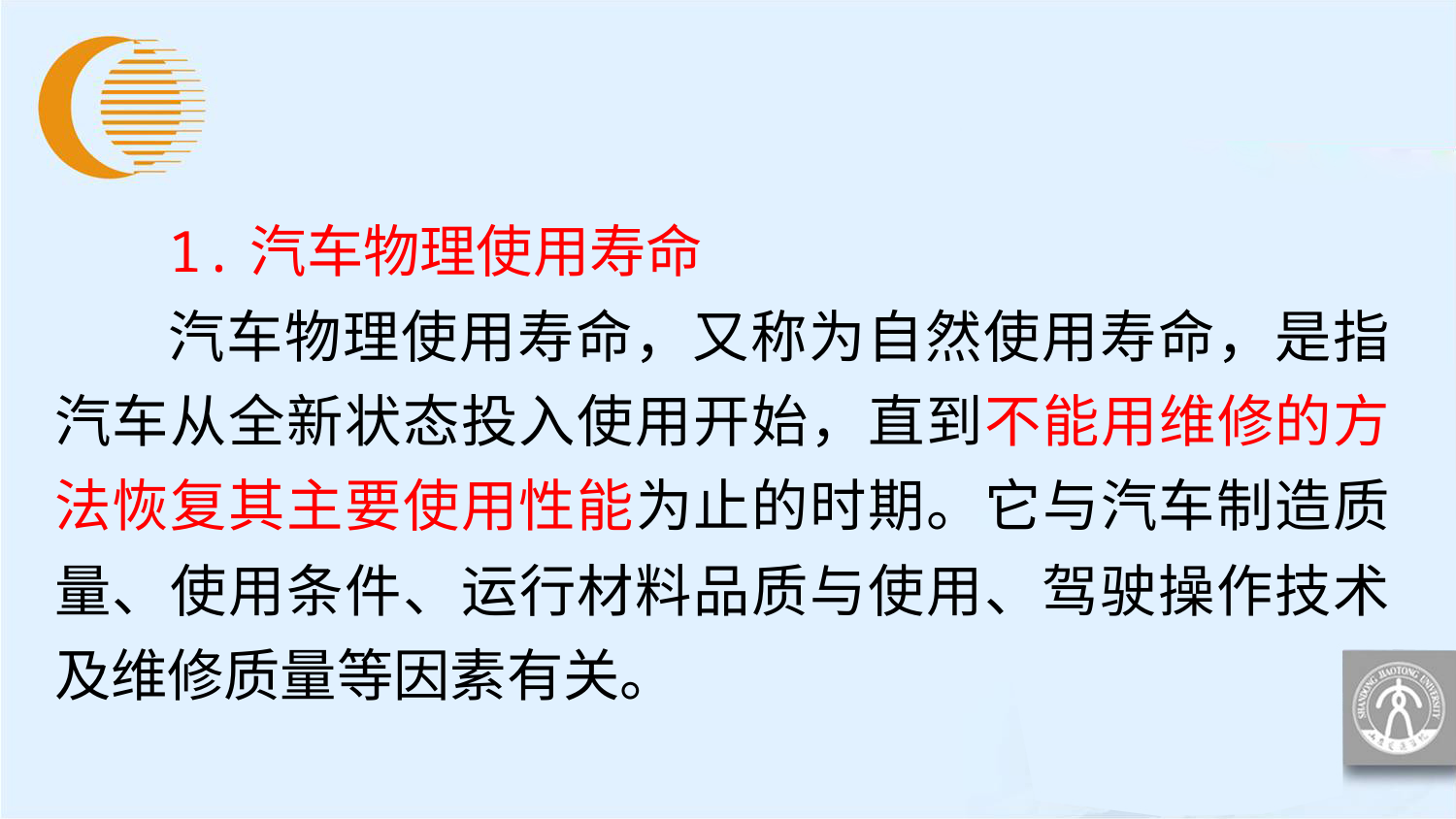

1.汽车物理使用寿命
汽车物理使用寿命，又称为自然使用寿命，是指汽车从全新状态投入使用开始，直到不能用维修的方法恢复其主要使用性能为止的时期。它与汽车制造质量、使用条件、运行材料品质与使用、驾驶操作技术及维修质量等因素有关。